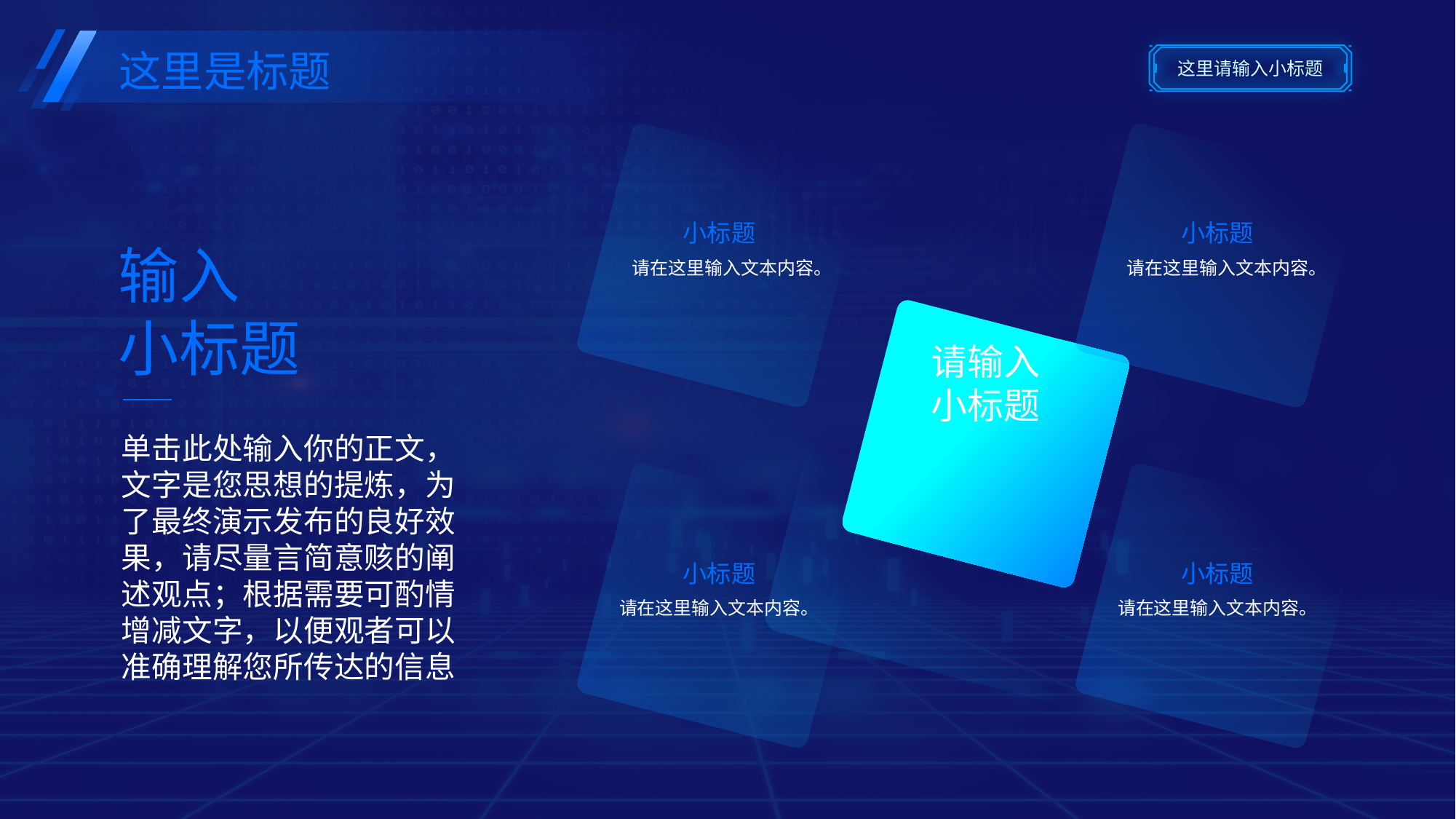

这里请输入小标题
这里是标题

小标题
请在这里输入文本内容。

小标题
请在这里输入文本内容。
输入
小标题
单击此处输入你的正文，文字是您思想的提炼，为了最终演示发布的良好效果，请尽量言简意赅的阐述观点；根据需要可酌情增减文字，以便观者可以准确理解您所传达的信息

请输入
小标题

小标题
请在这里输入文本内容。

小标题
请在这里输入文本内容。